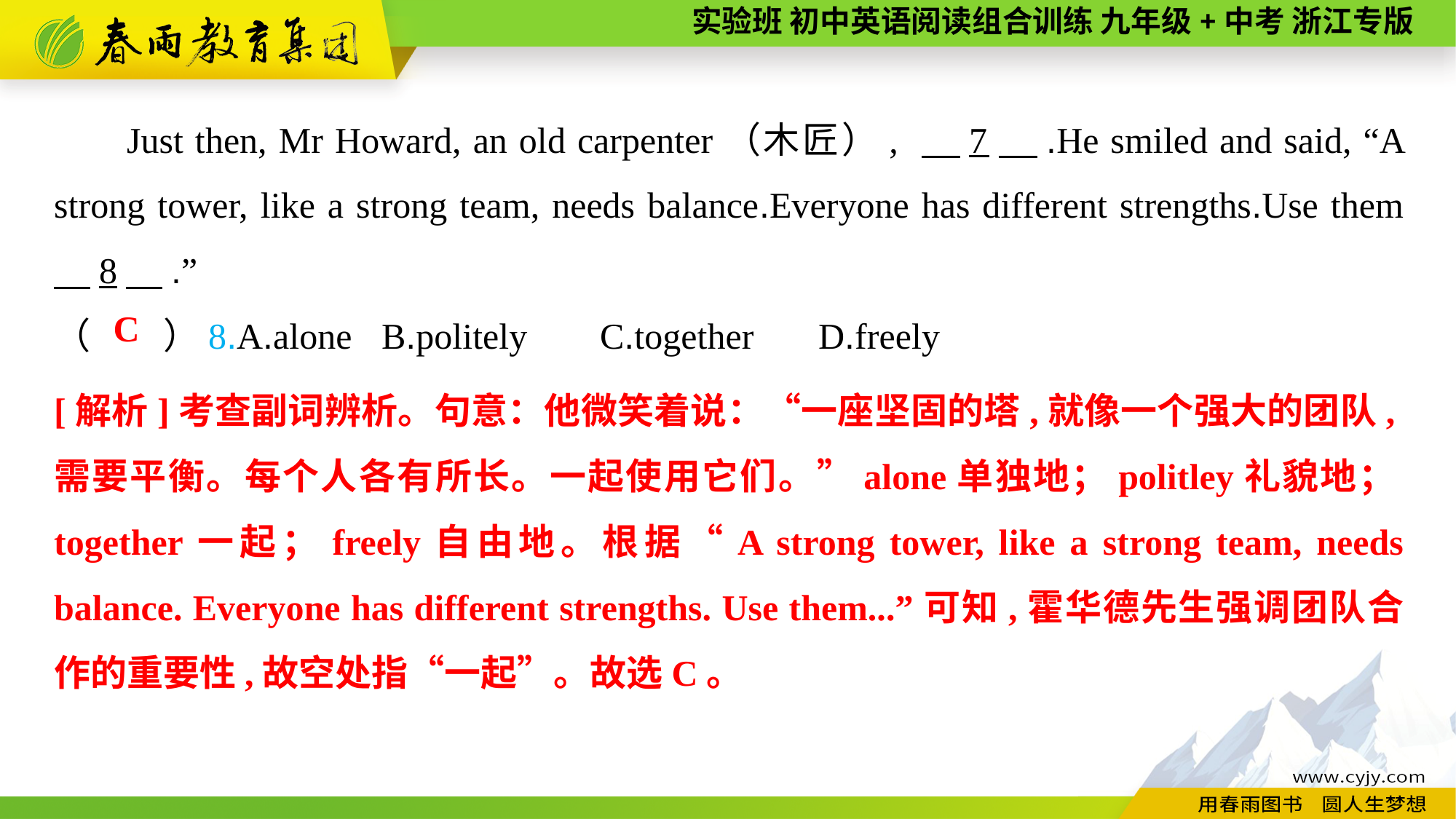

Just then, Mr Howard, an old carpenter（木匠）, 　7　.He smiled and said, “A strong tower, like a strong team, needs balance.Everyone has different strengths.Use them 　8　.”
（　　）8.A.alone	B.politely	C.together	D.freely
C
[解析]考查副词辨析。句意：他微笑着说：“一座坚固的塔,就像一个强大的团队,需要平衡。每个人各有所长。一起使用它们。”alone单独地；politley礼貌地；together一起；freely自由地。根据“A strong tower, like a strong team, needs balance. Everyone has different strengths. Use them...”可知,霍华德先生强调团队合作的重要性,故空处指“一起”。故选C。